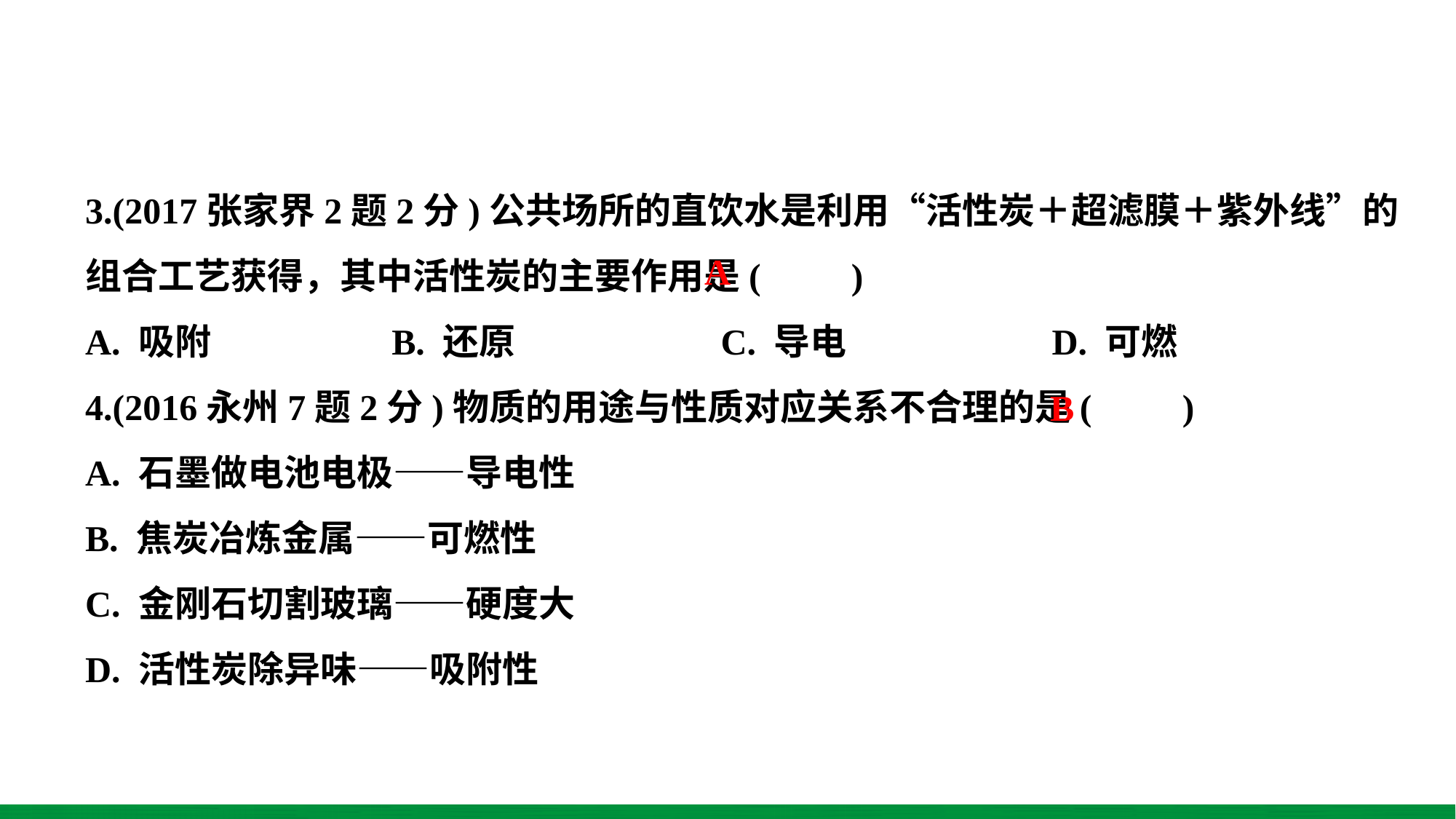

3.(2017张家界2题2分)公共场所的直饮水是利用“活性炭＋超滤膜＋紫外线”的组合工艺获得，其中活性炭的主要作用是(　　)
A. 吸附                     B. 还原                        C. 导电                        D. 可燃
4.(2016永州7题2分)物质的用途与性质对应关系不合理的是(　　)
A. 石墨做电池电极——导电性
B. 焦炭冶炼金属——可燃性
C. 金刚石切割玻璃——硬度大
D. 活性炭除异味——吸附性
A
B